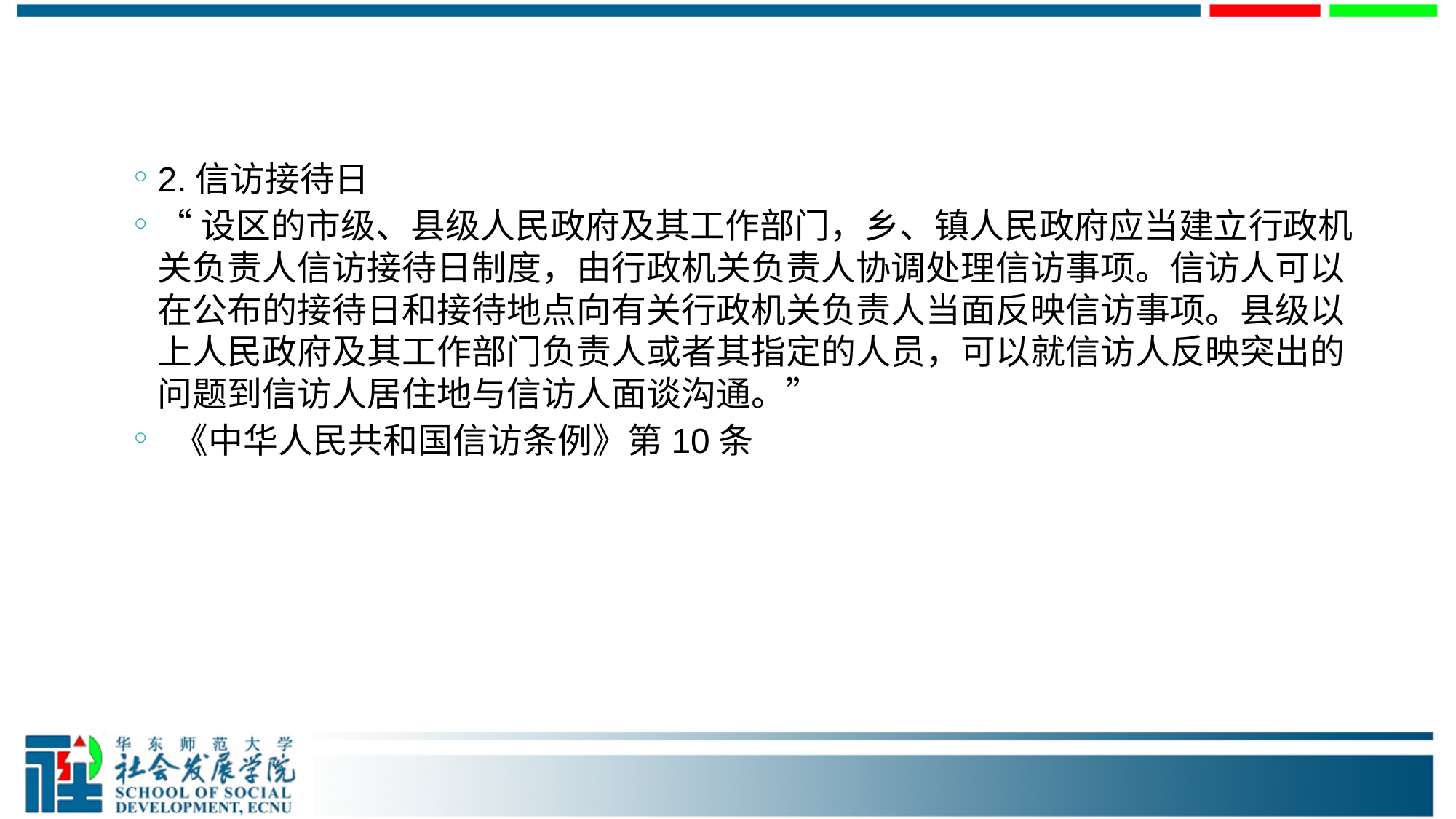

#
2.信访接待日
“设区的市级、县级人民政府及其工作部门，乡、镇人民政府应当建立行政机关负责人信访接待日制度，由行政机关负责人协调处理信访事项。信访人可以在公布的接待日和接待地点向有关行政机关负责人当面反映信访事项。县级以上人民政府及其工作部门负责人或者其指定的人员，可以就信访人反映突出的问题到信访人居住地与信访人面谈沟通。”
 《中华人民共和国信访条例》第10条